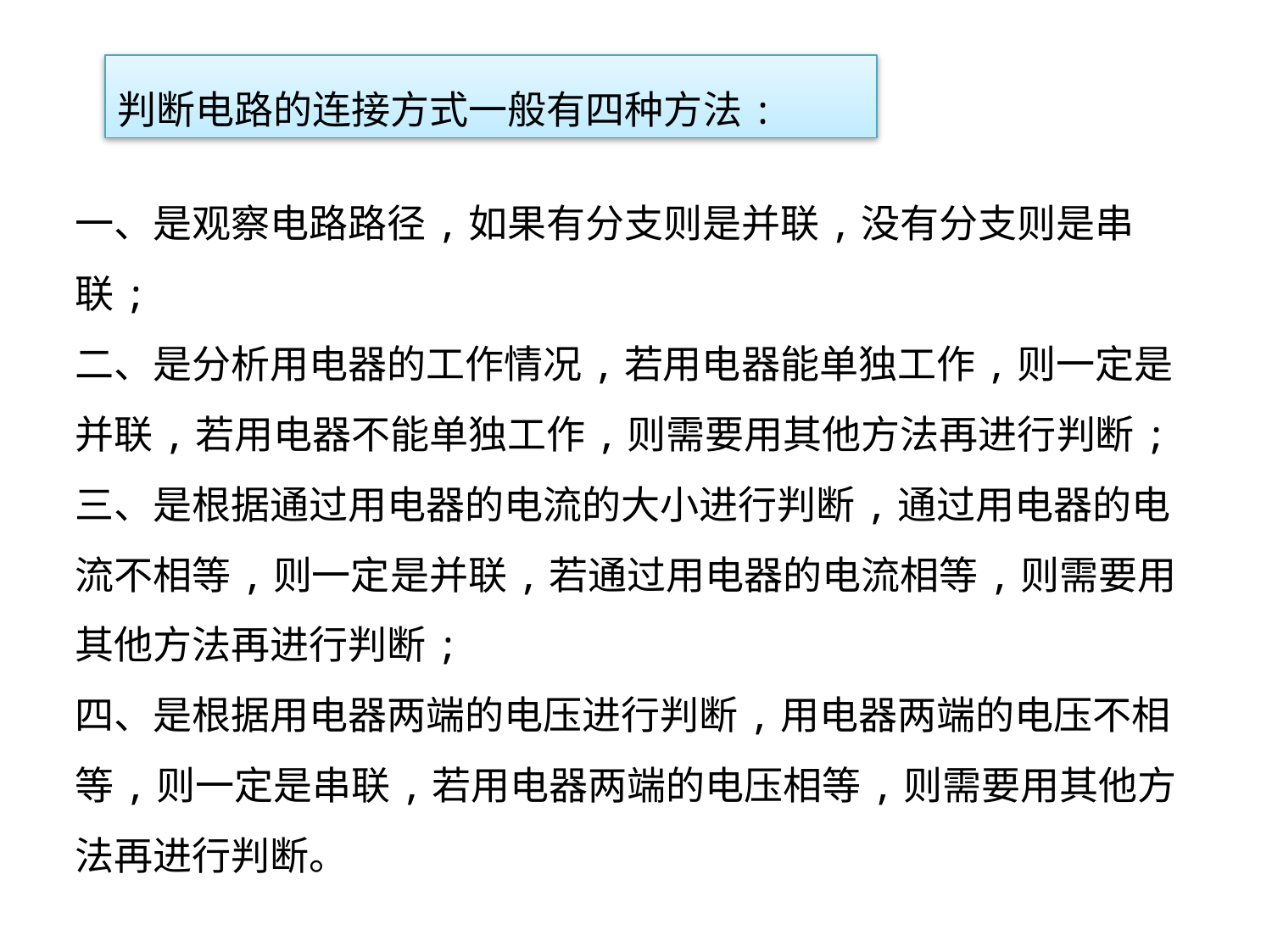

判断电路的连接方式一般有四种方法:
一、是观察电路路径,如果有分支则是并联,没有分支则是串联;
二、是分析用电器的工作情况,若用电器能单独工作,则一定是并联,若用电器不能单独工作,则需要用其他方法再进行判断;
三、是根据通过用电器的电流的大小进行判断,通过用电器的电流不相等,则一定是并联,若通过用电器的电流相等,则需要用其他方法再进行判断;
四、是根据用电器两端的电压进行判断,用电器两端的电压不相等,则一定是串联,若用电器两端的电压相等,则需要用其他方法再进行判断。